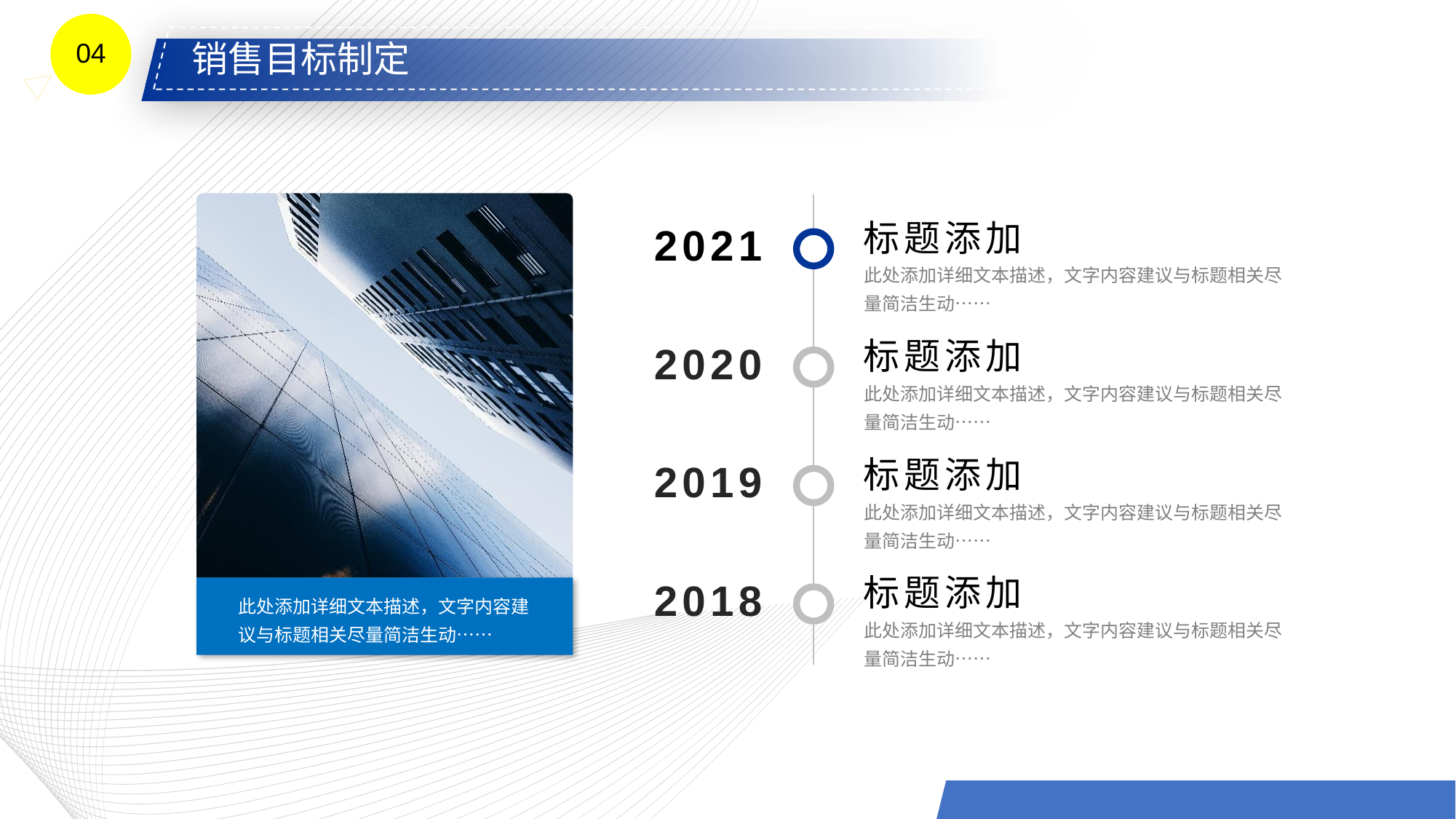

04
销售目标制定

标题添加
此处添加详细文本描述，文字内容建议与标题相关尽量简洁生动……
2021

标题添加
此处添加详细文本描述，文字内容建议与标题相关尽量简洁生动……
2020

标题添加
此处添加详细文本描述，文字内容建议与标题相关尽量简洁生动……
2019

标题添加
此处添加详细文本描述，文字内容建议与标题相关尽量简洁生动……
2018

此处添加详细文本描述，文字内容建议与标题相关尽量简洁生动……